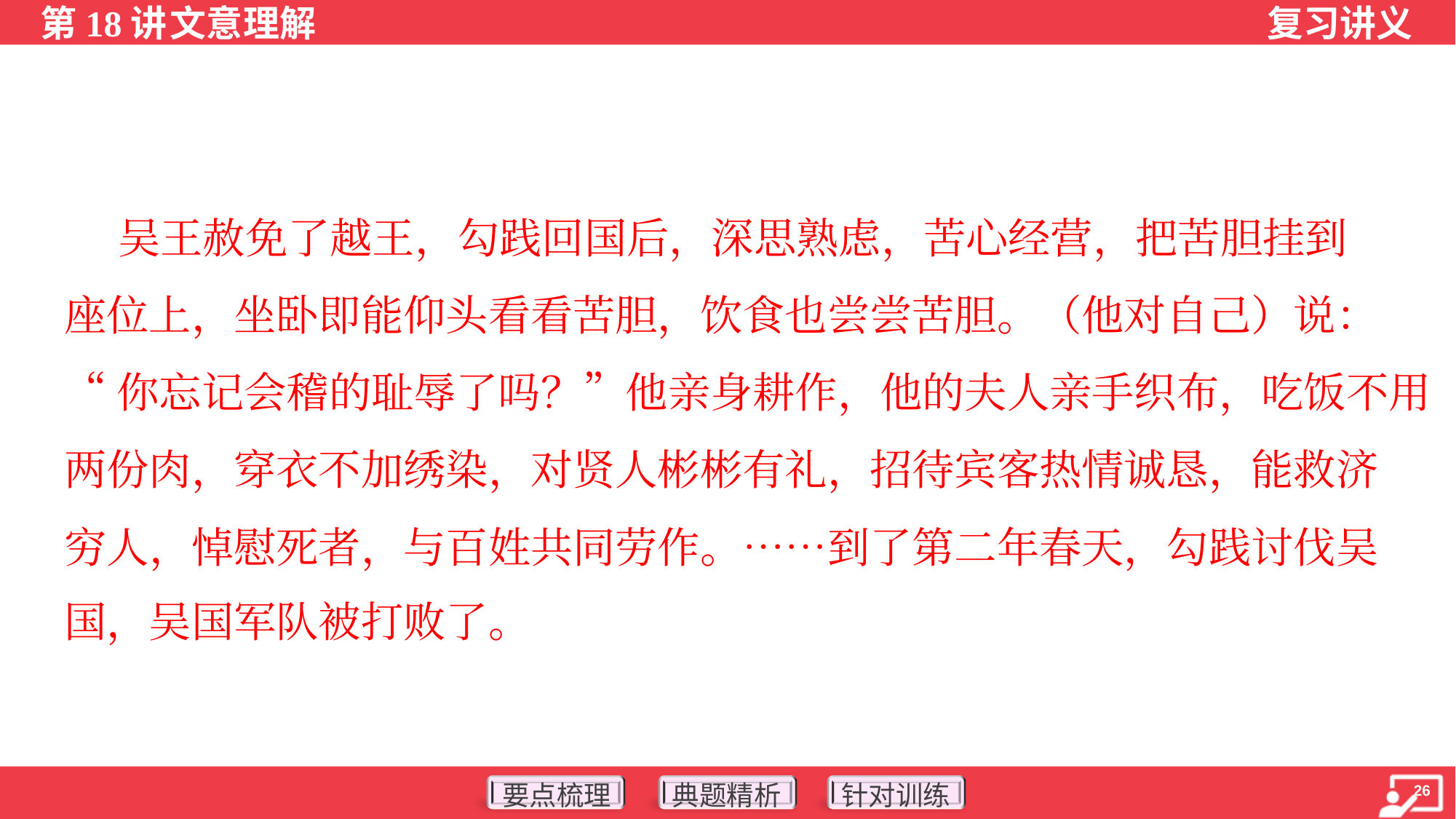

吴王赦免了越王，勾践回国后，深思熟虑，苦心经营，把苦胆挂到
座位上，坐卧即能仰头看看苦胆，饮食也尝尝苦胆。（他对自己）说：
“你忘记会稽的耻辱了吗？”他亲身耕作，他的夫人亲手织布，吃饭不用
两份肉，穿衣不加绣染，对贤人彬彬有礼，招待宾客热情诚恳，能救济
穷人，悼慰死者，与百姓共同劳作。……到了第二年春天，勾践讨伐吴
国，吴国军队被打败了。